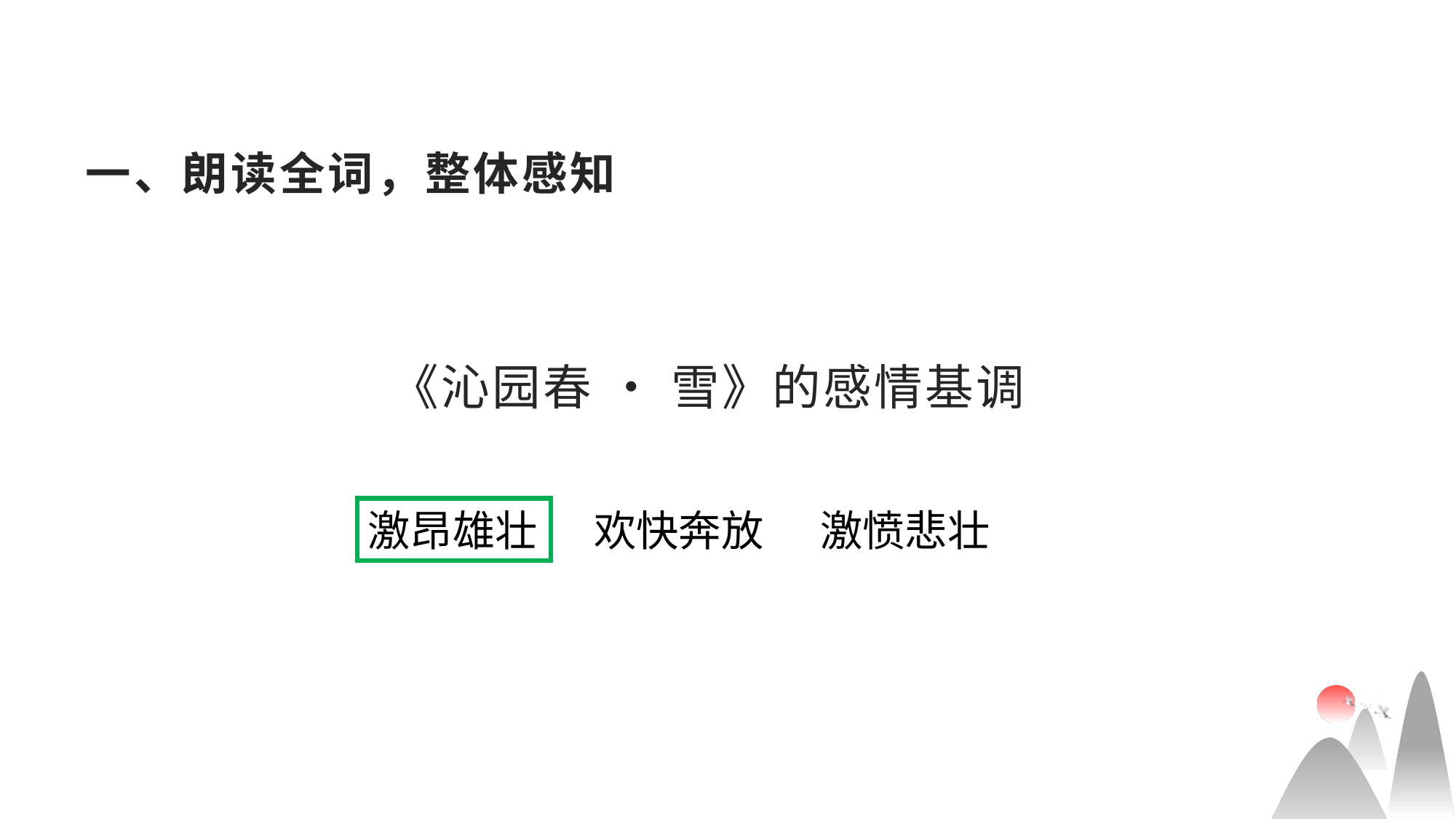

# 一、朗读全词，整体感知

                  《沁园春 • 雪》的感情基调
激昂雄壮      欢快奔放      激愤悲壮